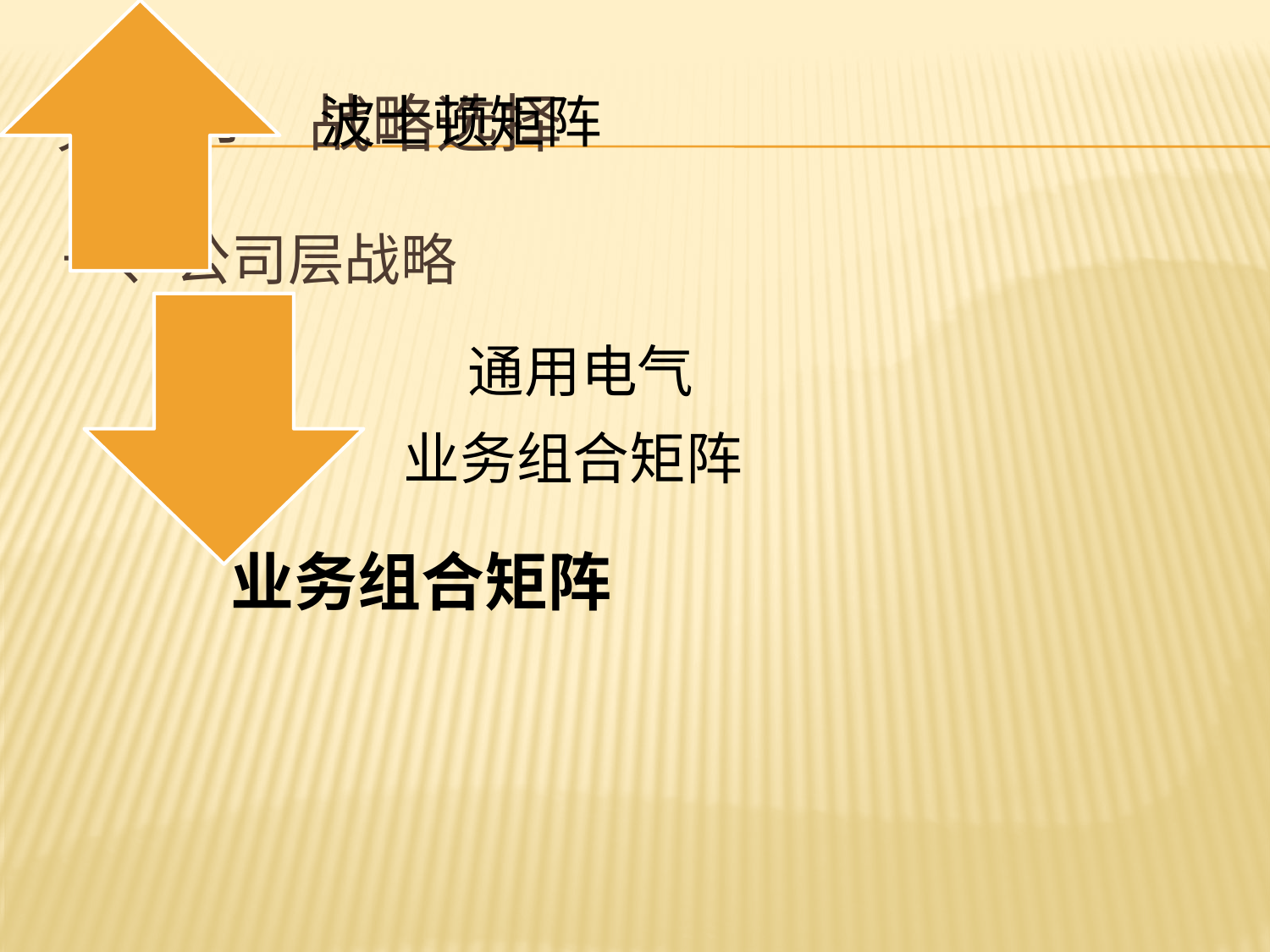

# 第二节　战略选择
一、公司层战略

波士顿矩阵
    通用电气
业务组合矩阵
业务组合矩阵